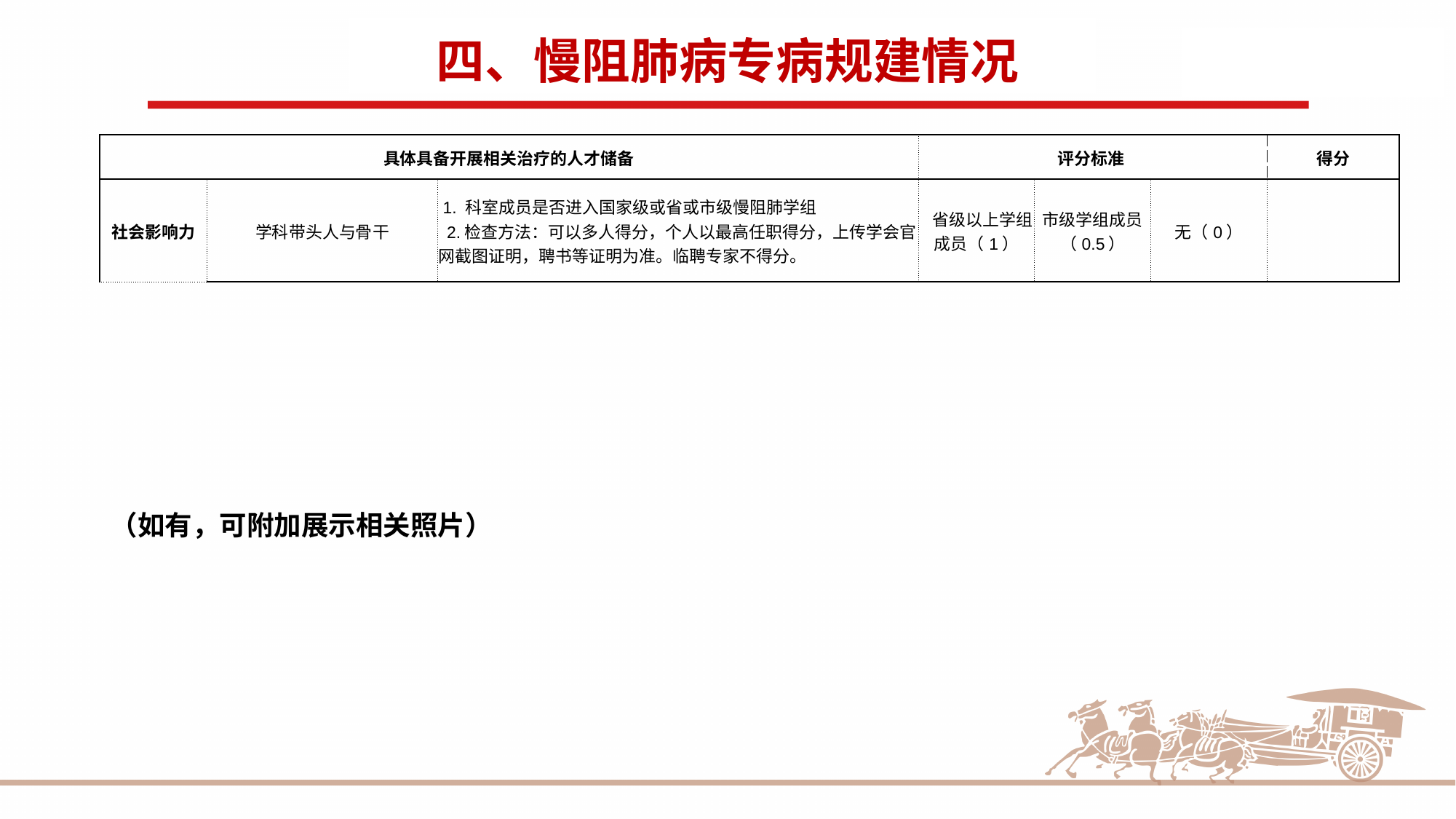

四、慢阻肺病专病规建情况
| 具体具备开展相关治疗的人才储备 |  |  | 评分标准 |  |  | 得分 |
| --- | --- | --- | --- | --- | --- | --- |
| 社会影响力 | 学科带头人与骨干 | 1. 科室成员是否进入国家级或省或市级慢阻肺学组 2.检查方法：可以多人得分，个人以最高任职得分，上传学会官网截图证明，聘书等证明为准。临聘专家不得分。 | 省级以上学组成员（1） | 市级学组成员（0.5） | 无（0） |  |
（如有，可附加展示相关照片）